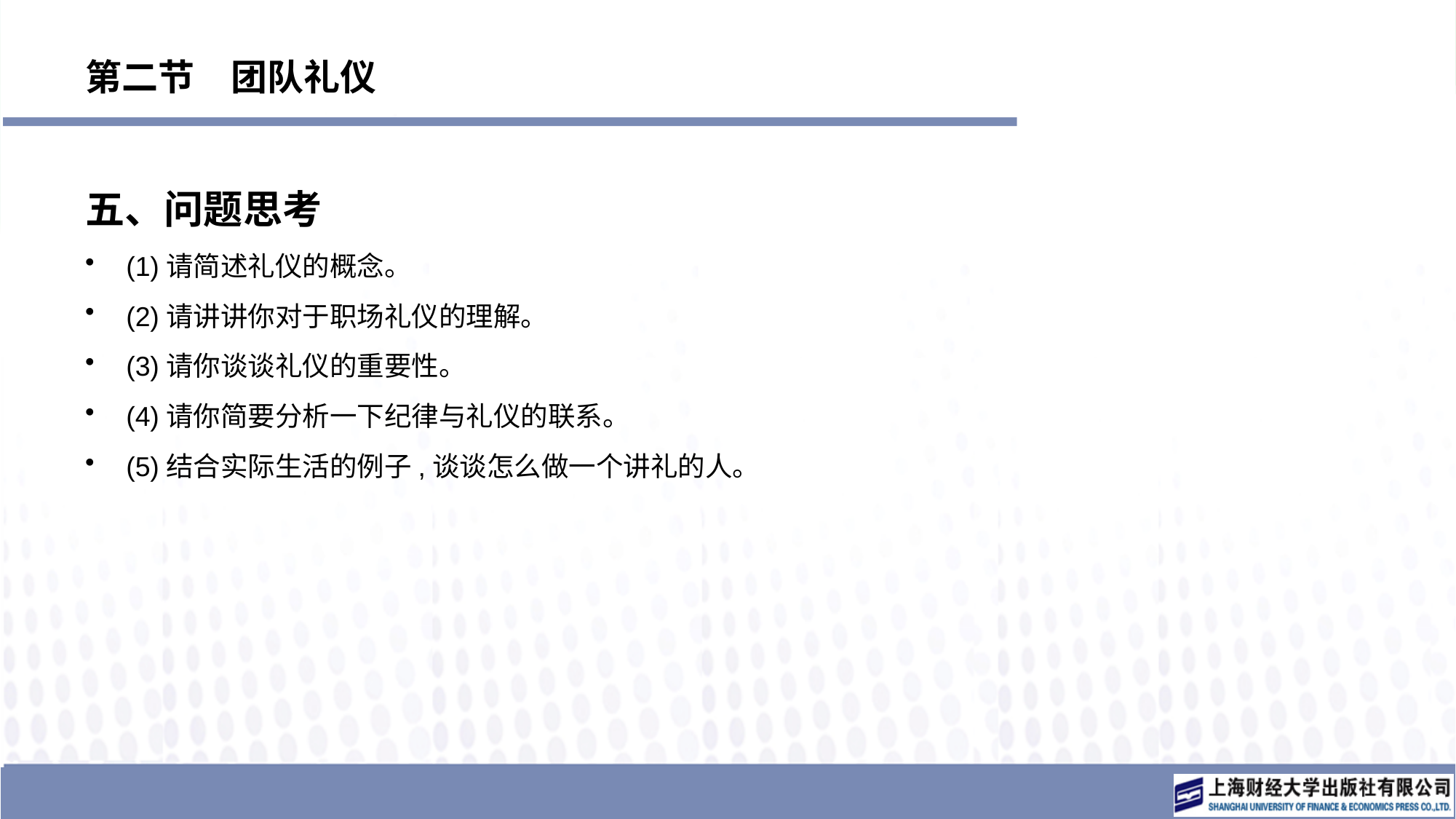

# 第二节　团队礼仪
五、问题思考
(1)请简述礼仪的概念。
(2)请讲讲你对于职场礼仪的理解。
(3)请你谈谈礼仪的重要性。
(4)请你简要分析一下纪律与礼仪的联系。
(5)结合实际生活的例子,谈谈怎么做一个讲礼的人。